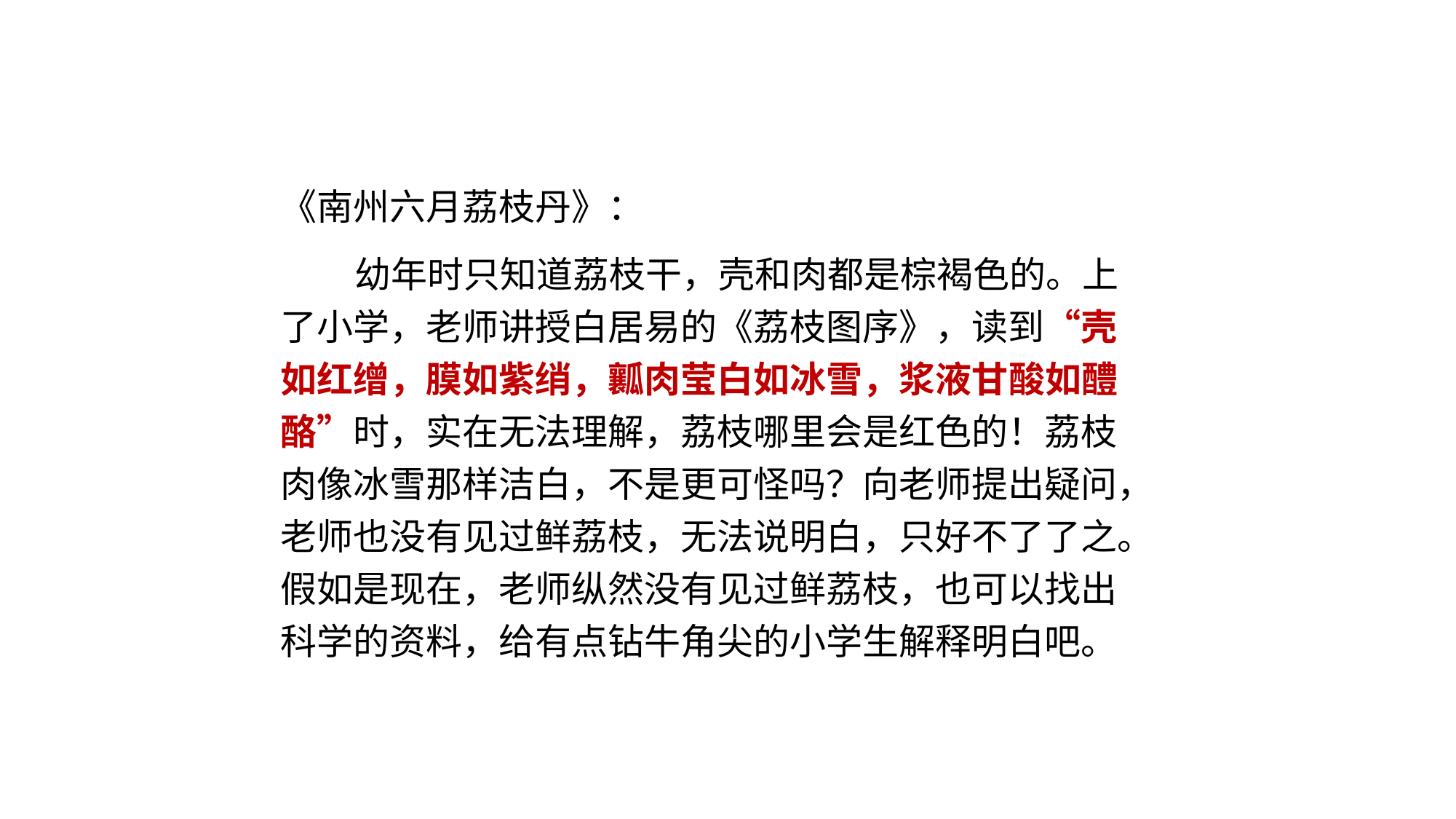

《南州六月荔枝丹》：
        幼年时只知道荔枝干，壳和肉都是棕褐色的。上了小学，老师讲授白居易的《荔枝图序》，读到“壳如红缯，膜如紫绡，瓤肉莹白如冰雪，浆液甘酸如醴酪”时，实在无法理解，荔枝哪里会是红色的！荔枝肉像冰雪那样洁白，不是更可怪吗？向老师提出疑问，老师也没有见过鲜荔枝，无法说明白，只好不了了之。假如是现在，老师纵然没有见过鲜荔枝，也可以找出科学的资料，给有点钻牛角尖的小学生解释明白吧。